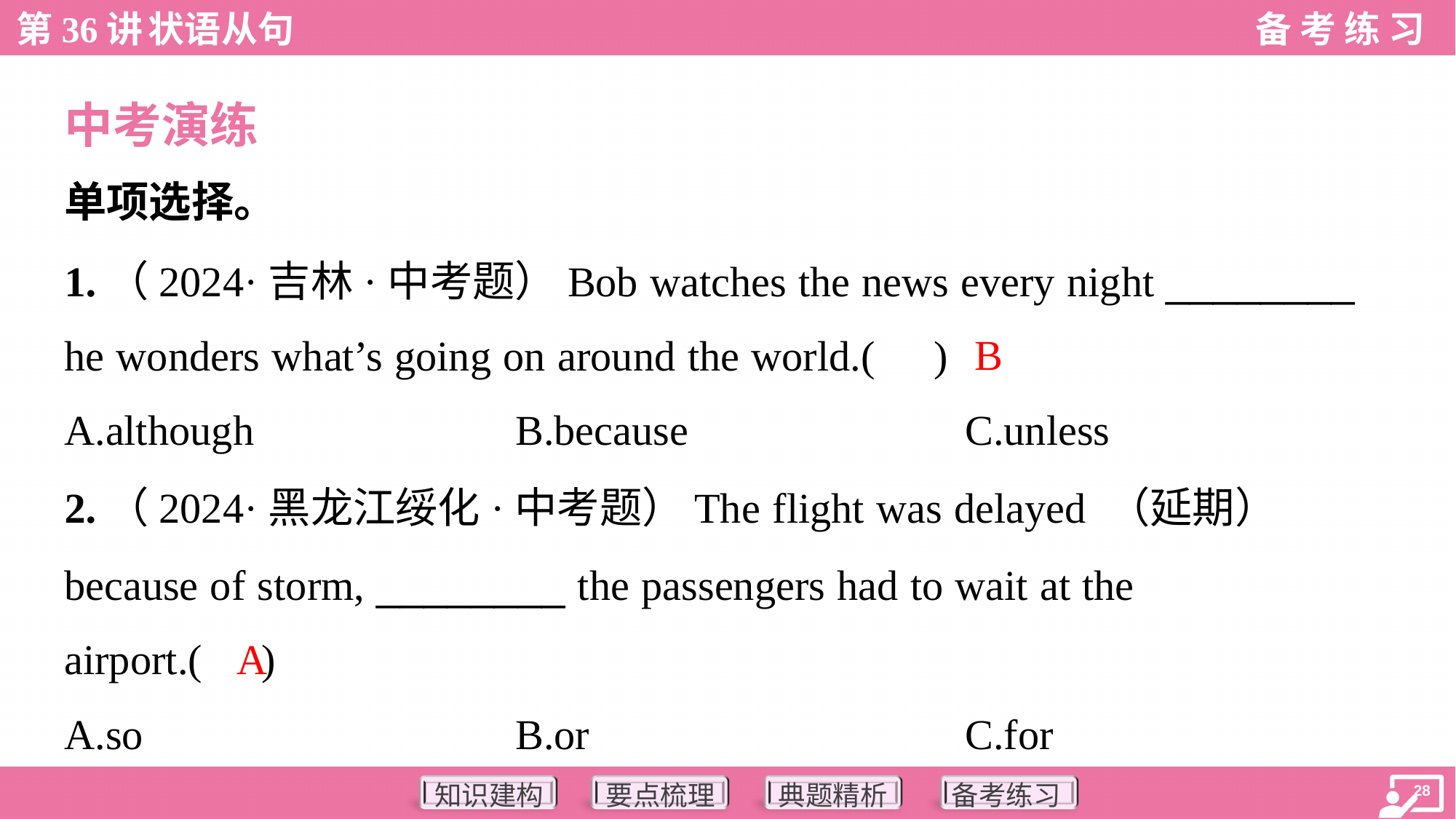

中考演练
单项选择。
1.（2024·吉林·中考题）Bob watches the news every night ________
he wonders what’s going on around the world.(     )
B
A.although	B.because	C.unless
2.（2024·黑龙江绥化·中考题）The flight was delayed （延期）
because of storm, ________ the passengers had to wait at the
airport.(     )
A
A.so	B.or	C.for